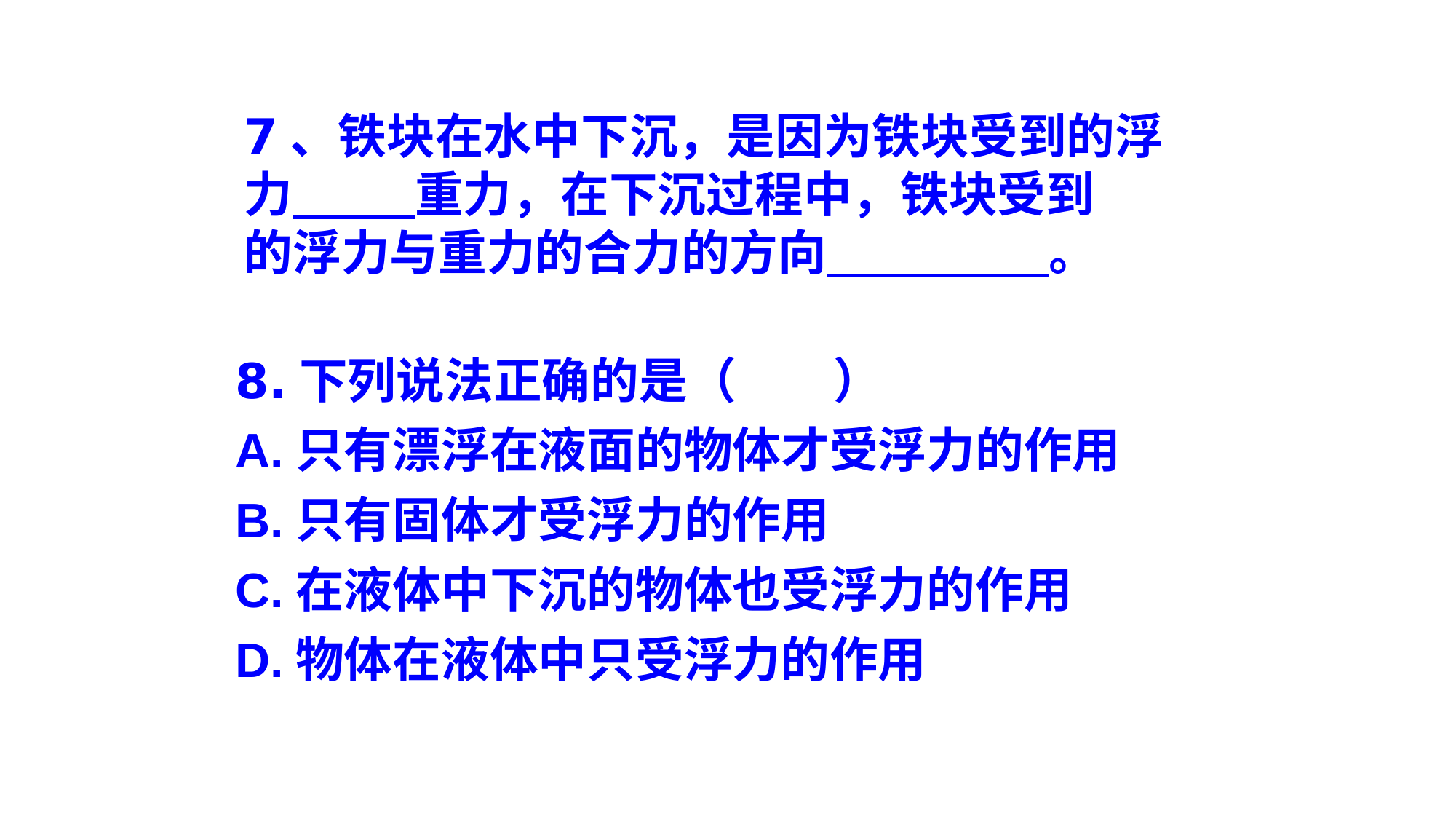

7、铁块在水中下沉，是因为铁块受到的浮
力           重力，在下沉过程中，铁块受到
的浮力与重力的合力的方向                    。

8.下列说法正确的是（　　）
A.只有漂浮在液面的物体才受浮力的作用
B.只有固体才受浮力的作用
C.在液体中下沉的物体也受浮力的作用
D.物体在液体中只受浮力的作用